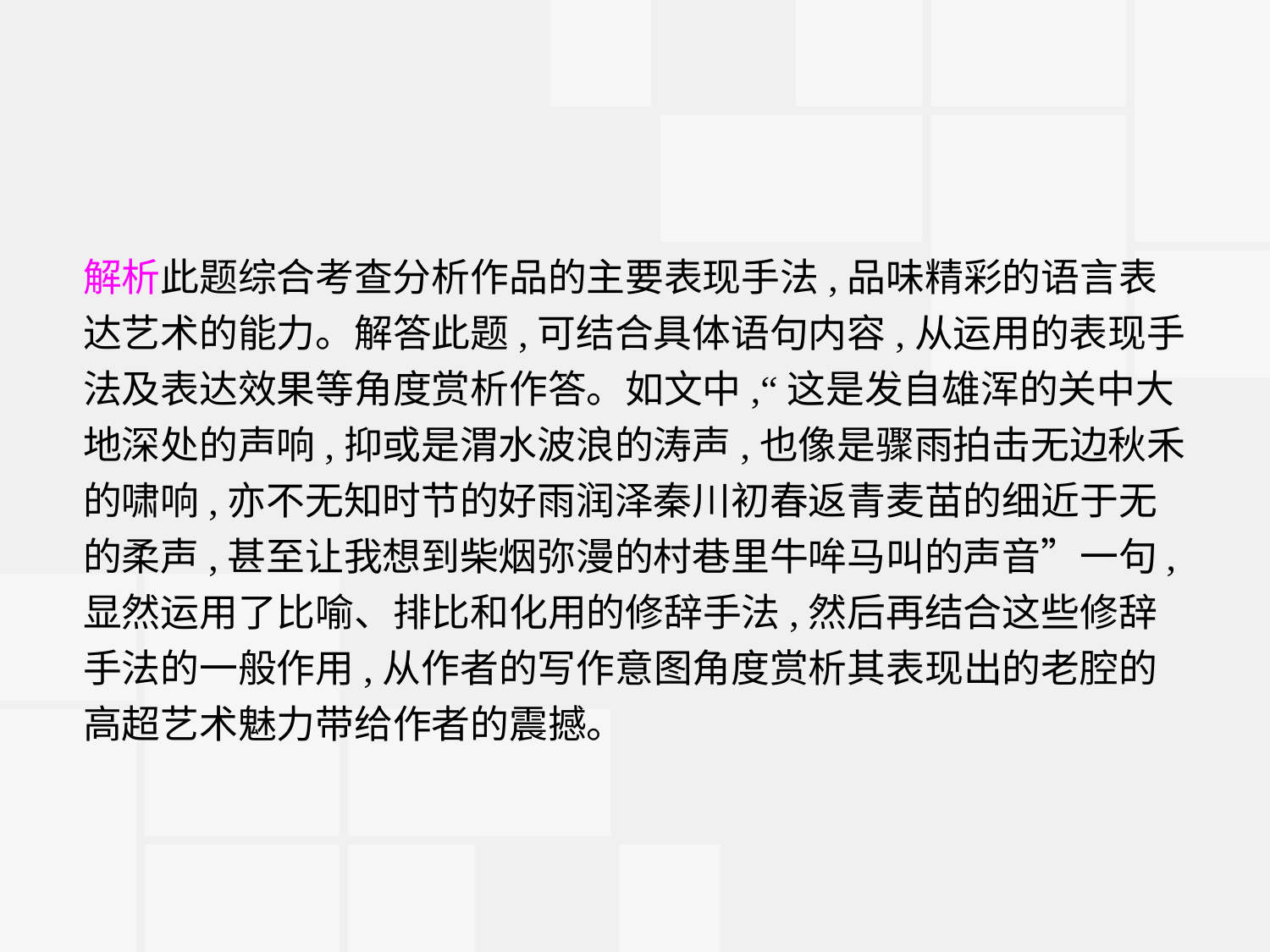

解析此题综合考查分析作品的主要表现手法,品味精彩的语言表达艺术的能力。解答此题,可结合具体语句内容,从运用的表现手法及表达效果等角度赏析作答。如文中,“这是发自雄浑的关中大地深处的声响,抑或是渭水波浪的涛声,也像是骤雨拍击无边秋禾的啸响,亦不无知时节的好雨润泽秦川初春返青麦苗的细近于无的柔声,甚至让我想到柴烟弥漫的村巷里牛哞马叫的声音”一句,显然运用了比喻、排比和化用的修辞手法,然后再结合这些修辞手法的一般作用,从作者的写作意图角度赏析其表现出的老腔的高超艺术魅力带给作者的震撼。